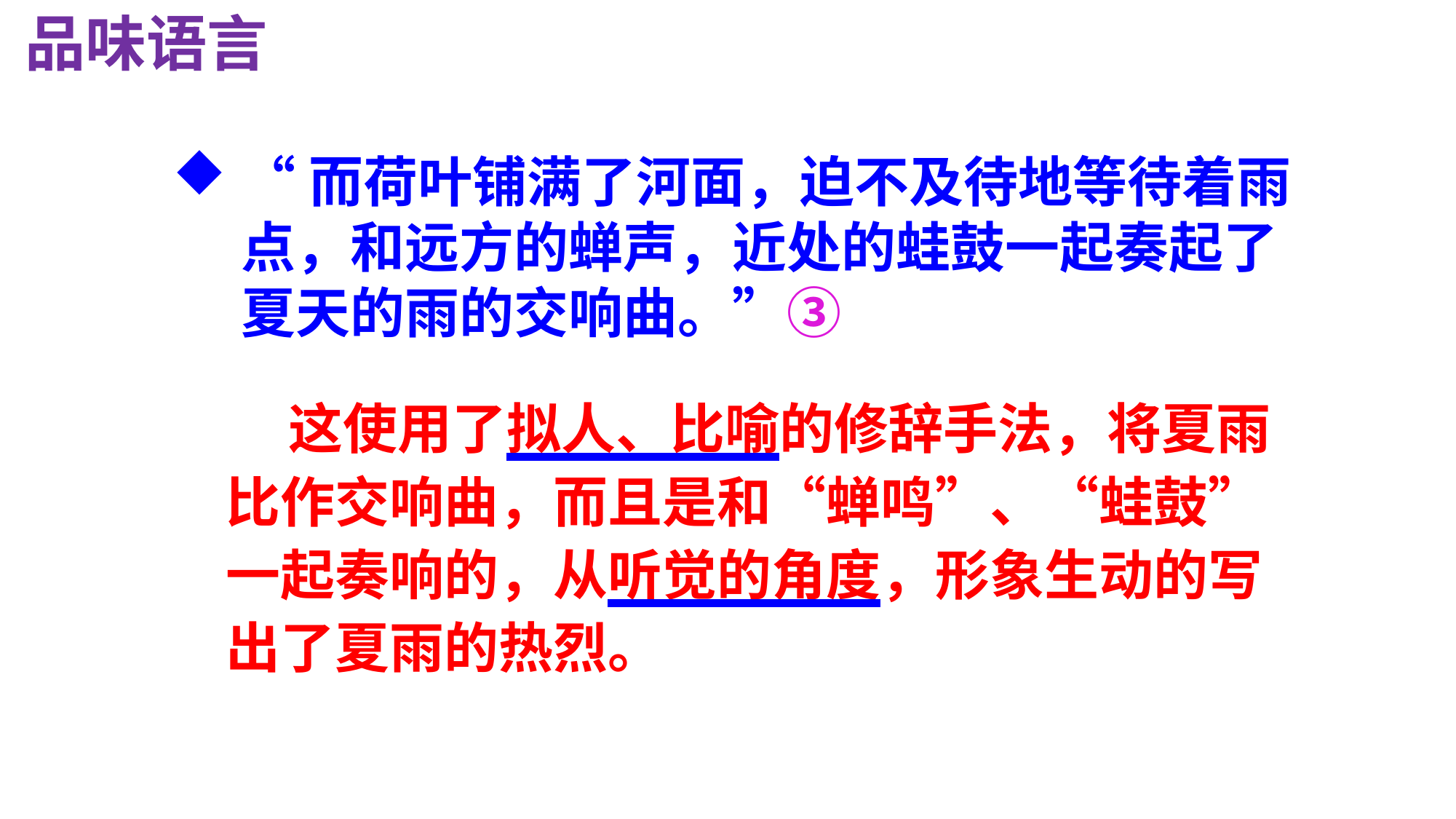

品味语言
“而荷叶铺满了河面，迫不及待地等待着雨点，和远方的蝉声，近处的蛙鼓一起奏起了夏天的雨的交响曲。”③
    这使用了拟人、比喻的修辞手法，将夏雨比作交响曲，而且是和“蝉鸣”、“蛙鼓”一起奏响的，从听觉的角度，形象生动的写出了夏雨的热烈。